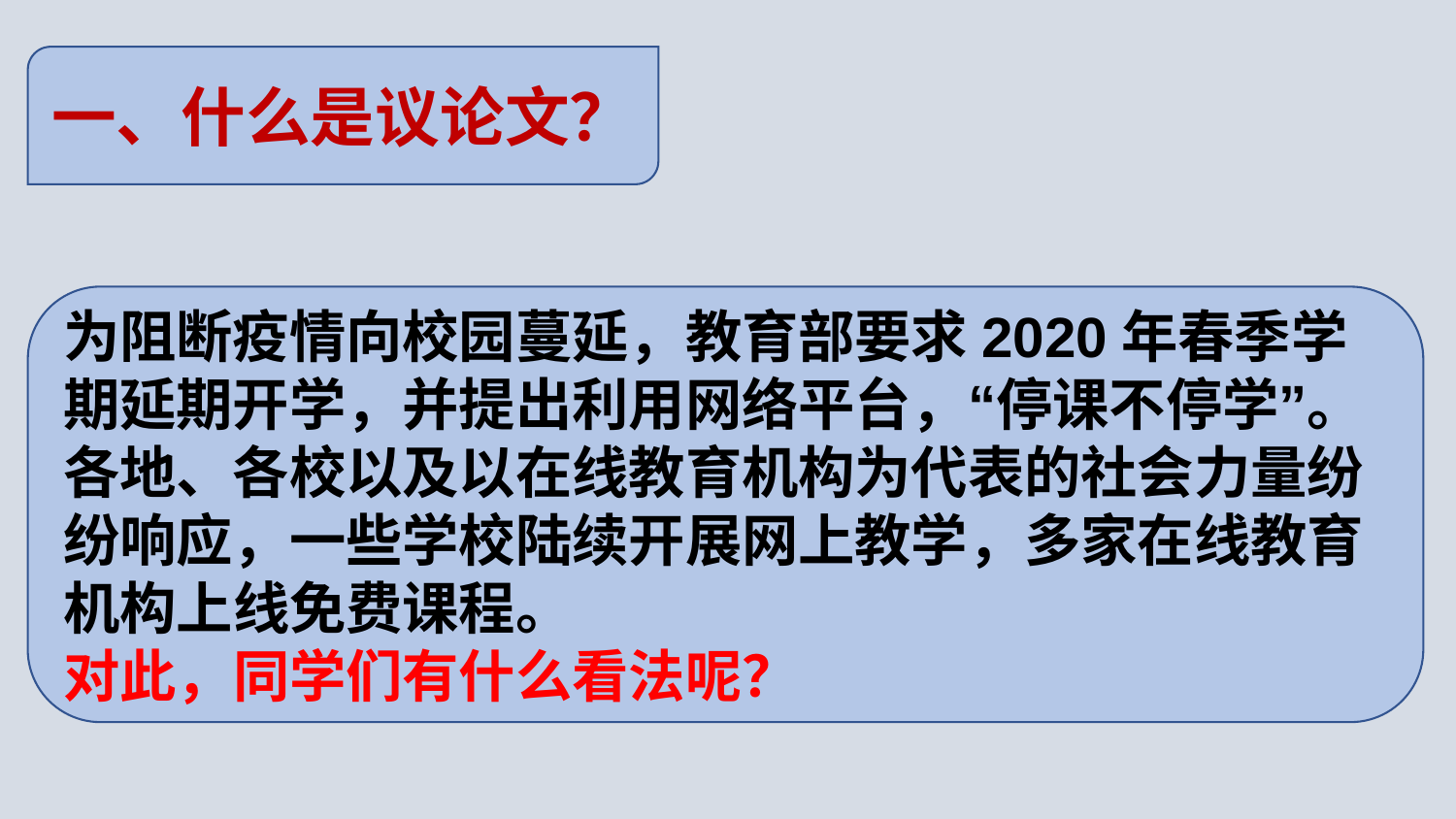

一、什么是议论文？
为阻断疫情向校园蔓延，教育部要求2020年春季学期延期开学，并提出利用网络平台，“停课不停学”。各地、各校以及以在线教育机构为代表的社会力量纷纷响应，一些学校陆续开展网上教学，多家在线教育机构上线免费课程。
对此，同学们有什么看法呢？